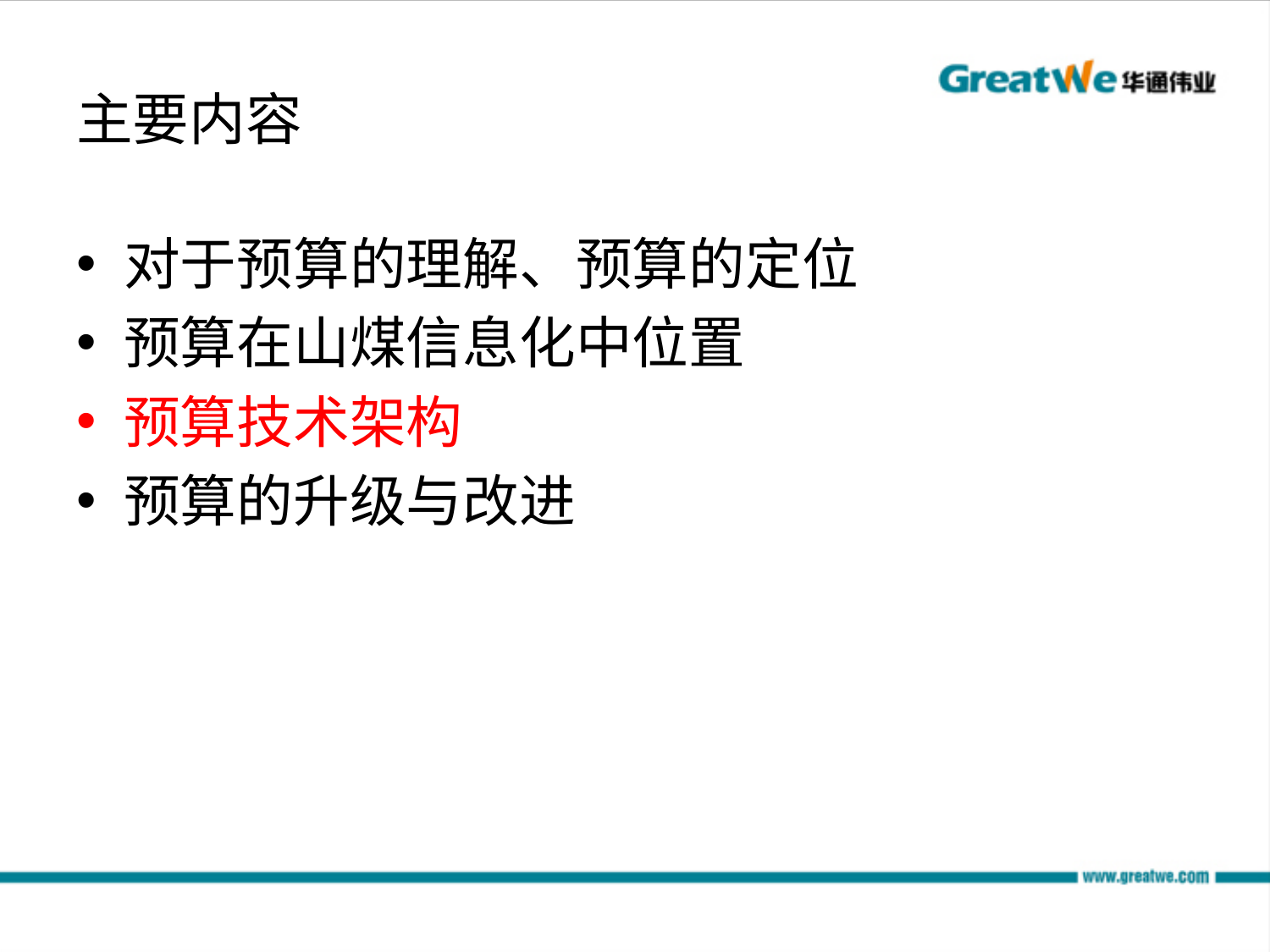

# 主要内容
对于预算的理解、预算的定位
预算在山煤信息化中位置
预算技术架构
预算的升级与改进